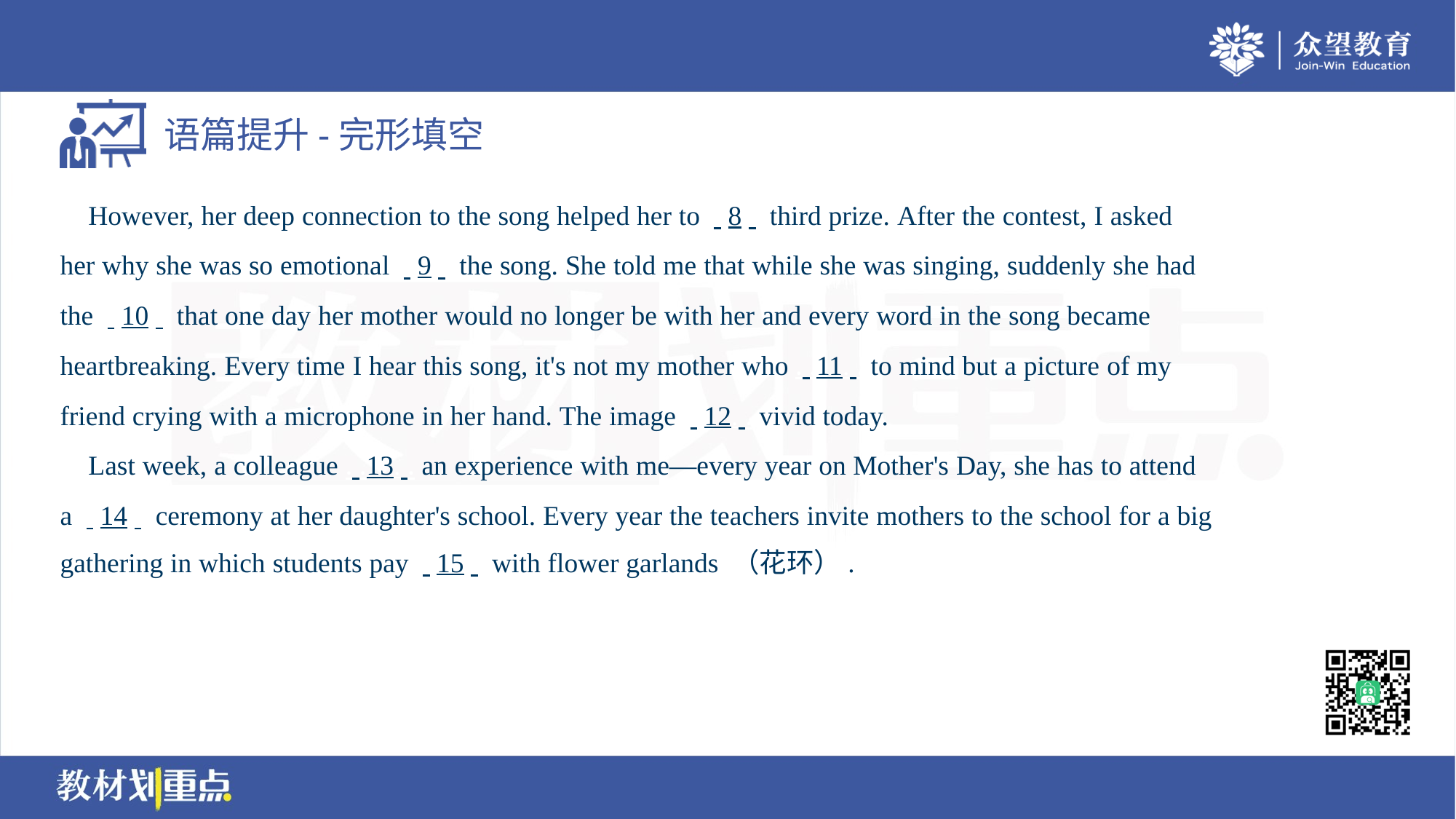

However, her deep connection to the song helped her to . .8. . third prize. After the contest, I asked
her why she was so emotional . .9. . the song. She told me that while she was singing, suddenly she had
the . .10. . that one day her mother would no longer be with her and every word in the song became
heartbreaking. Every time I hear this song, it's not my mother who . .11. . to mind but a picture of my
friend crying with a microphone in her hand. The image . .12. . vivid today.
    Last week, a colleague . .13. . an experience with me—every year on Mother's Day, she has to attend
a . .14. . ceremony at her daughter's school. Every year the teachers invite mothers to the school for a big
gathering in which students pay . .15. . with flower garlands （花环）.